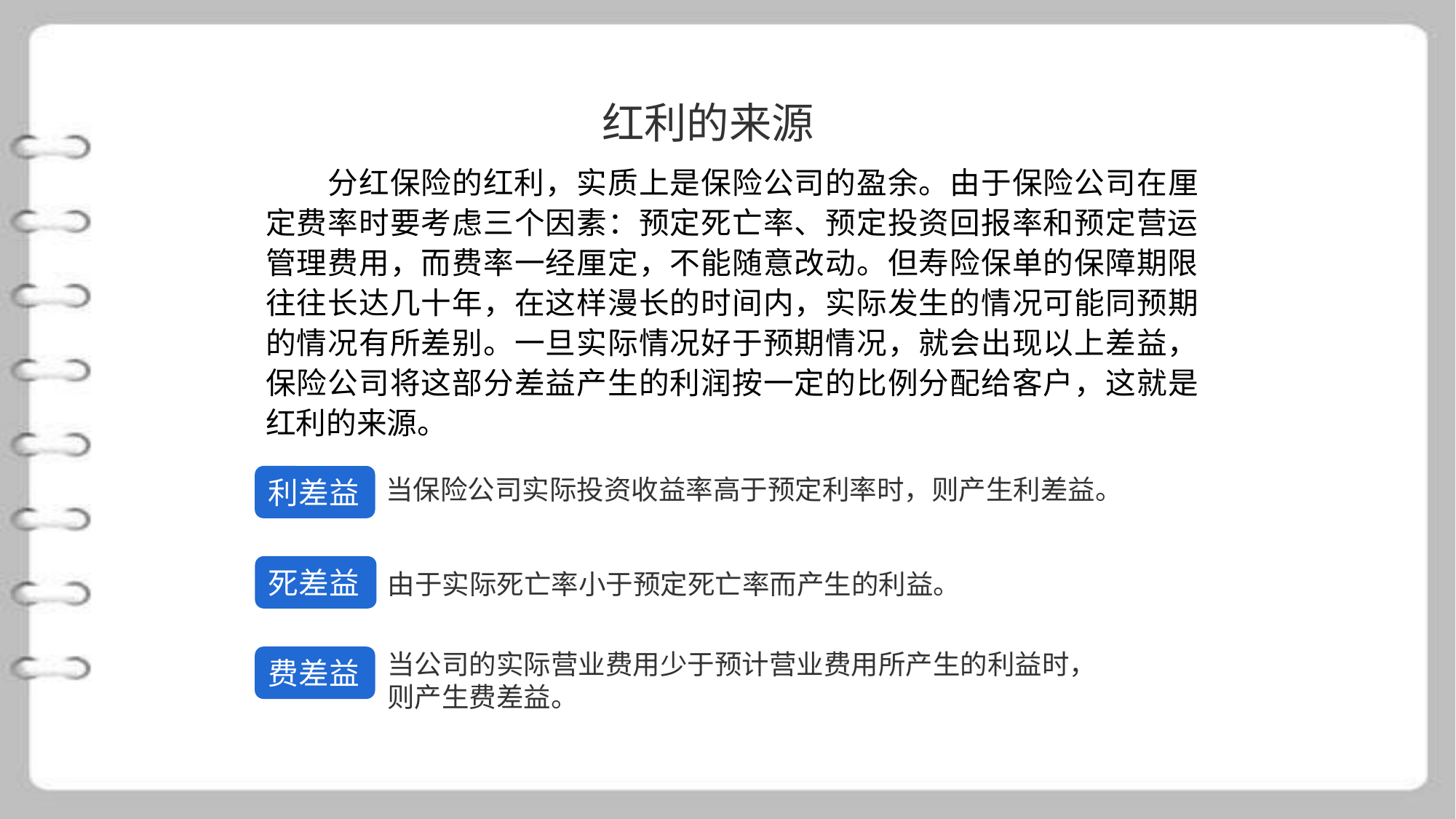

红利的来源
　　分红保险的红利，实质上是保险公司的盈余。由于保险公司在厘定费率时要考虑三个因素：预定死亡率、预定投资回报率和预定营运管理费用，而费率一经厘定，不能随意改动。但寿险保单的保障期限往往长达几十年，在这样漫长的时间内，实际发生的情况可能同预期的情况有所差别。一旦实际情况好于预期情况，就会出现以上差益，保险公司将这部分差益产生的利润按一定的比例分配给客户，这就是红利的来源。
利差益
当保险公司实际投资收益率高于预定利率时，则产生利差益。
死差益
由于实际死亡率小于预定死亡率而产生的利益。
当公司的实际营业费用少于预计营业费用所产生的利益时，则产生费差益。
费差益